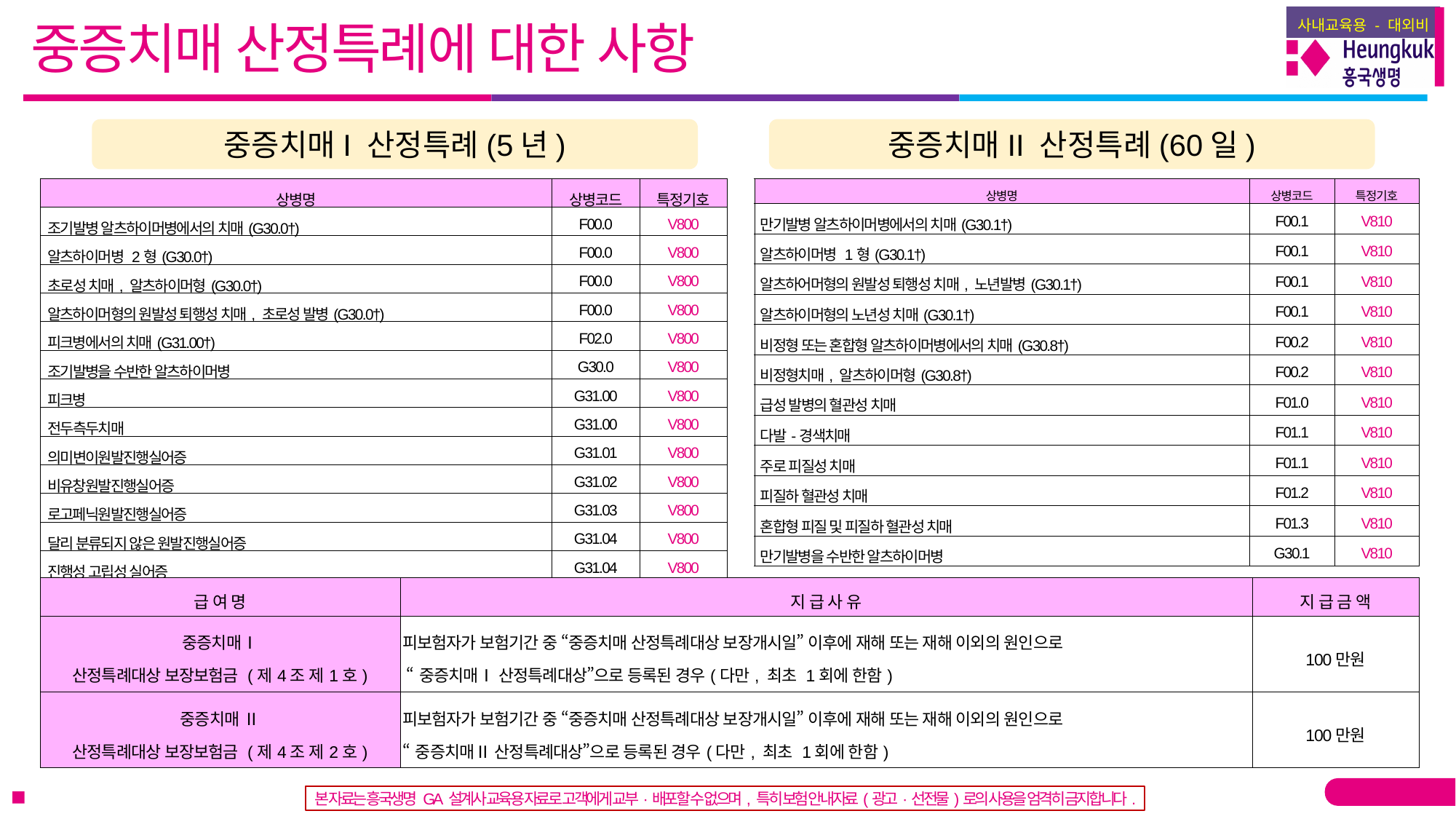

중증치매 산정특례에 대한 사항
중증치매I 산정특례(5년)
중증치매II 산정특례(60일)
| 상병명 | 상병코드 | 특정기호 |
| --- | --- | --- |
| 조기발병 알츠하이머병에서의 치매(G30.0†) | F00.0 | V800 |
| 알츠하이머병 2형(G30.0†) | F00.0 | V800 |
| 초로성 치매, 알츠하이머형(G30.0†) | F00.0 | V800 |
| 알츠하이머형의 원발성 퇴행성 치매, 초로성 발병(G30.0†) | F00.0 | V800 |
| 피크병에서의 치매(G31.00†) | F02.0 | V800 |
| 조기발병을 수반한 알츠하이머병 | G30.0 | V800 |
| 피크병 | G31.00 | V800 |
| 전두측두치매 | G31.00 | V800 |
| 의미변이원발진행실어증 | G31.01 | V800 |
| 비유창원발진행실어증 | G31.02 | V800 |
| 로고페닉원발진행실어증 | G31.03 | V800 |
| 달리 분류되지 않은 원발진행실어증 | G31.04 | V800 |
| 진행성 고립성 실어증 | G31.04 | V800 |
| 루이소체치매(F02.8\*) | G31.82 | V800 |
| 상병명 | 상병코드 | 특정기호 |
| --- | --- | --- |
| 만기발병 알츠하이머병에서의 치매(G30.1†) | F00.1 | V810 |
| 알츠하이머병 1형(G30.1†) | F00.1 | V810 |
| 알츠하어머형의 원발성 퇴행성 치매, 노년발병(G30.1†) | F00.1 | V810 |
| 알츠하이머형의 노년성 치매(G30.1†) | F00.1 | V810 |
| 비정형 또는 혼합형 알츠하이머병에서의 치매(G30.8†) | F00.2 | V810 |
| 비정형치매, 알츠하이머형(G30.8†) | F00.2 | V810 |
| 급성 발병의 혈관성 치매 | F01.0 | V810 |
| 다발-경색치매 | F01.1 | V810 |
| 주로 피질성 치매 | F01.1 | V810 |
| 피질하 혈관성 치매 | F01.2 | V810 |
| 혼합형 피질 및 피질하 혈관성 치매 | F01.3 | V810 |
| 만기발병을 수반한 알츠하이머병 | G30.1 | V810 |
| 급 여 명 | 지 급 사 유 | 지 급 금 액 |
| --- | --- | --- |
| 중증치매Ⅰ 산정특례대상 보장보험금 (제4조 제1호) | 피보험자가 보험기간 중 “중증치매 산정특례대상 보장개시일” 이후에 재해 또는 재해 이외의 원인으로 “중증치매Ⅰ 산정특례대상”으로 등록된 경우(다만, 최초 1회에 한함) | 100만원 |
| 중증치매 Ⅱ 산정특례대상 보장보험금 (제4조 제2호) | 피보험자가 보험기간 중 “중증치매 산정특례대상 보장개시일” 이후에 재해 또는 재해 이외의 원인으로 “중증치매Ⅱ 산정특례대상”으로 등록된 경우(다만, 최초 1회에 한함) | 100만원 |